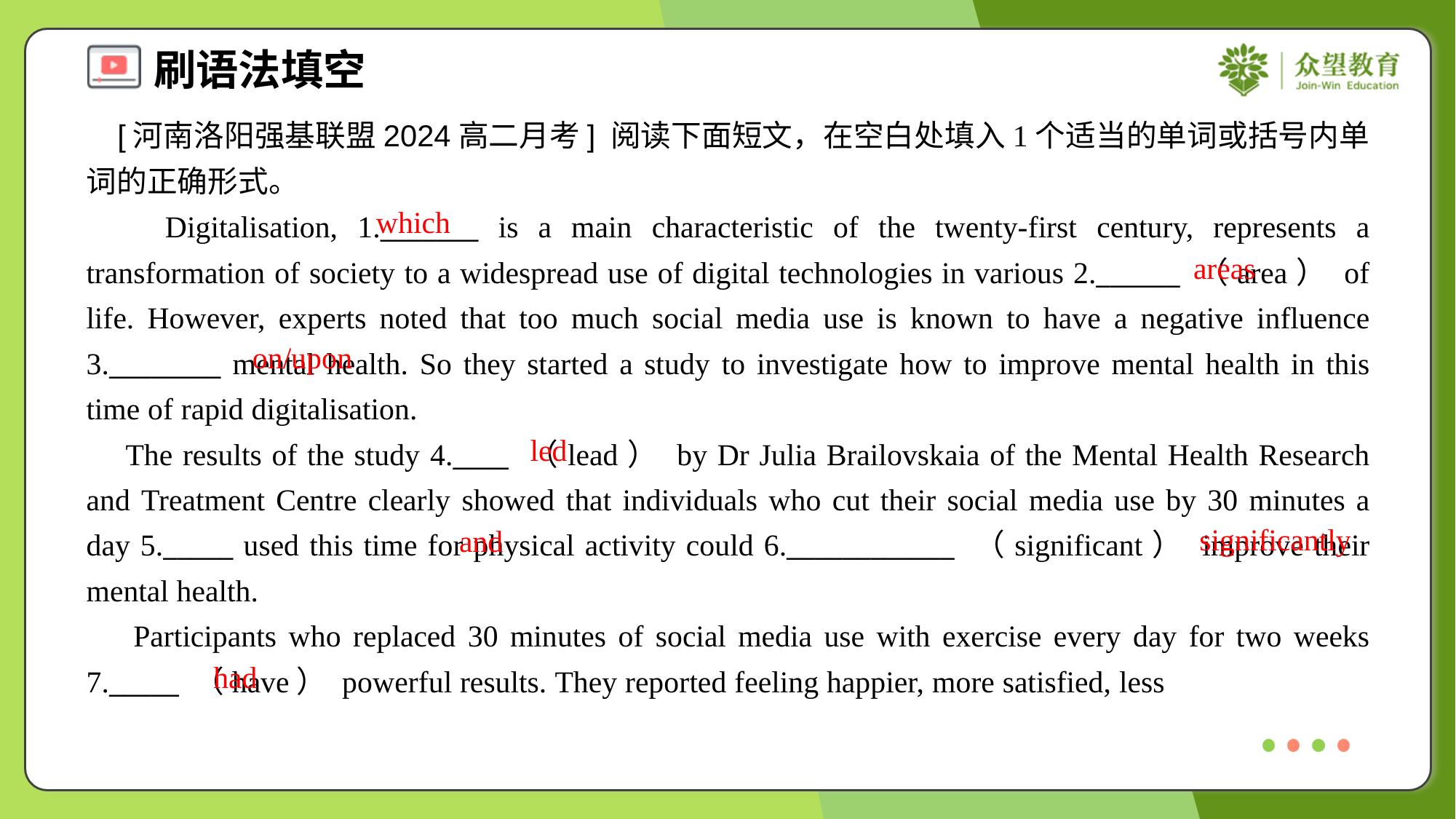

[河南洛阳强基联盟2024高二月考] 阅读下面短文，在空白处填入1个适当的单词或括号内单词的正确形式。
    Digitalisation, 1._______ is a main characteristic of the twenty-first century, represents a transformation of society to a widespread use of digital technologies in various 2.______ （area） of life. However, experts noted that too much social media use is known to have a negative influence 3.________ mental health. So they started a study to investigate how to improve mental health in this time of rapid digitalisation.
    The results of the study 4.____ （lead） by Dr Julia Brailovskaia of the Mental Health Research and Treatment Centre clearly showed that individuals who cut their social media use by 30 minutes a day 5._____ used this time for physical activity could 6.____________ （significant） improve their mental health.
    Participants who replaced 30 minutes of social media use with exercise every day for two weeks 7._____ （have） powerful results. They reported feeling happier, more satisfied, less
which
areas
on/upon
led
significantly
and
had